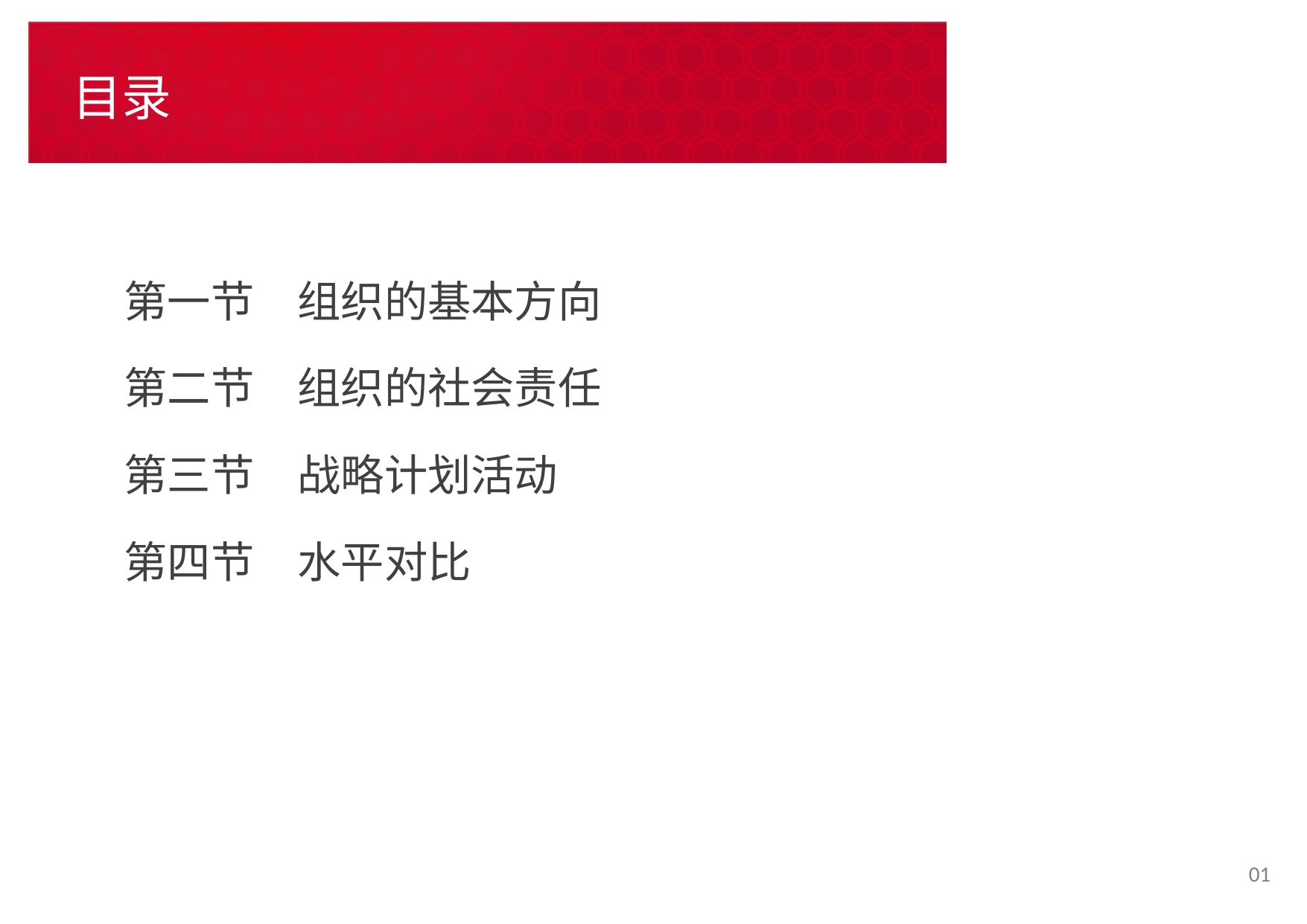

# 目录
第一节　组织的基本方向
第二节　组织的社会责任
第三节　战略计划活动
第四节　水平对比
01